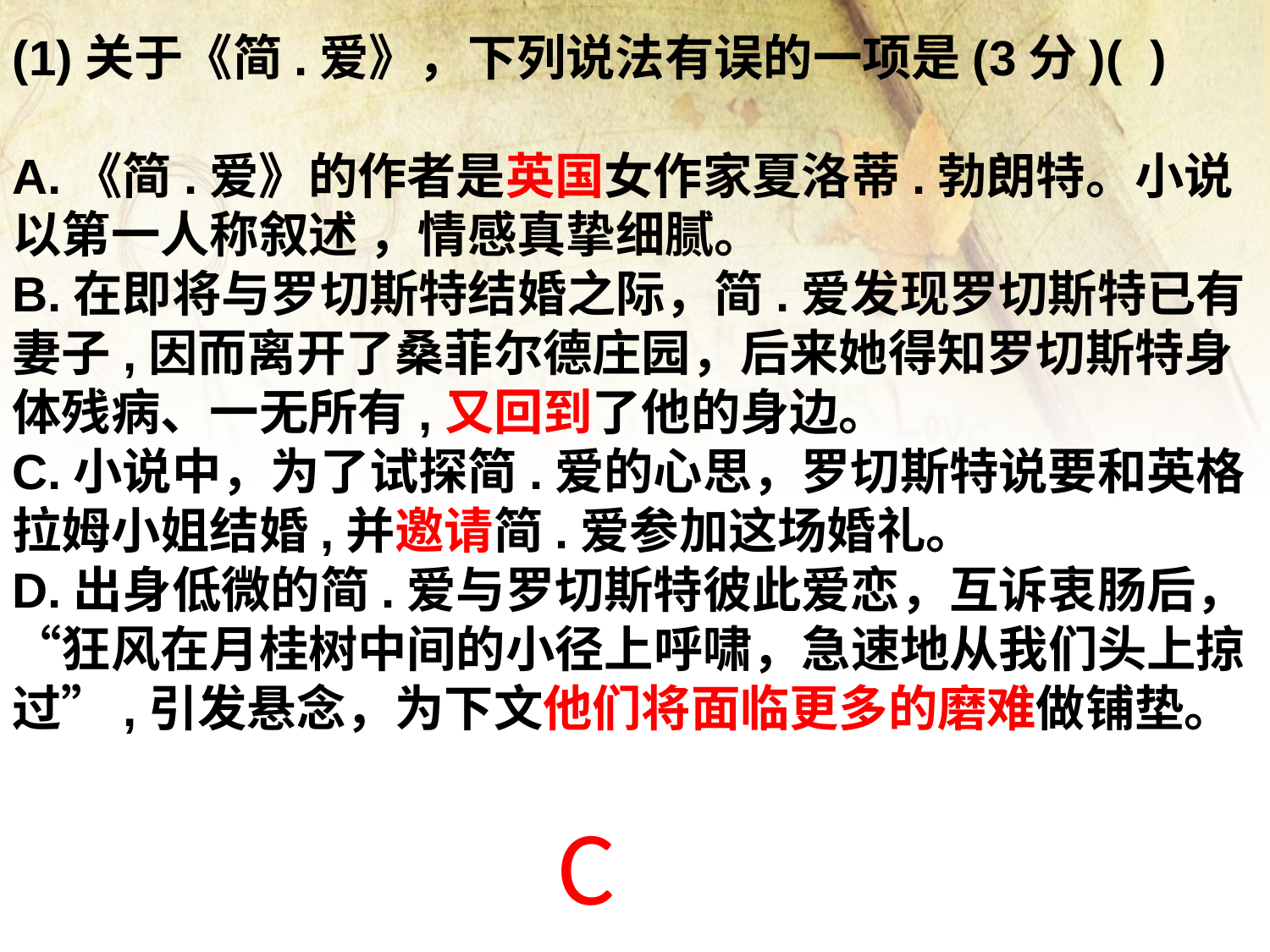

(1)关于《简.爱》，下列说法有误的一项是(3分)(  )

A.《简.爱》的作者是英国女作家夏洛蒂.勃朗特。小说以第一人称叙述 ，情感真挚细腻。
B.在即将与罗切斯特结婚之际，简.爱发现罗切斯特已有妻子,因而离开了桑菲尔德庄园，后来她得知罗切斯特身体残病、一无所有,又回到了他的身边。
C.小说中，为了试探简.爱的心思，罗切斯特说要和英格拉姆小姐结婚,并邀请简.爱参加这场婚礼。
D.出身低微的简.爱与罗切斯特彼此爱恋，互诉衷肠后，“狂风在月桂树中间的小径上呼啸，急速地从我们头上掠过”,引发悬念，为下文他们将面临更多的磨难做铺垫。
C